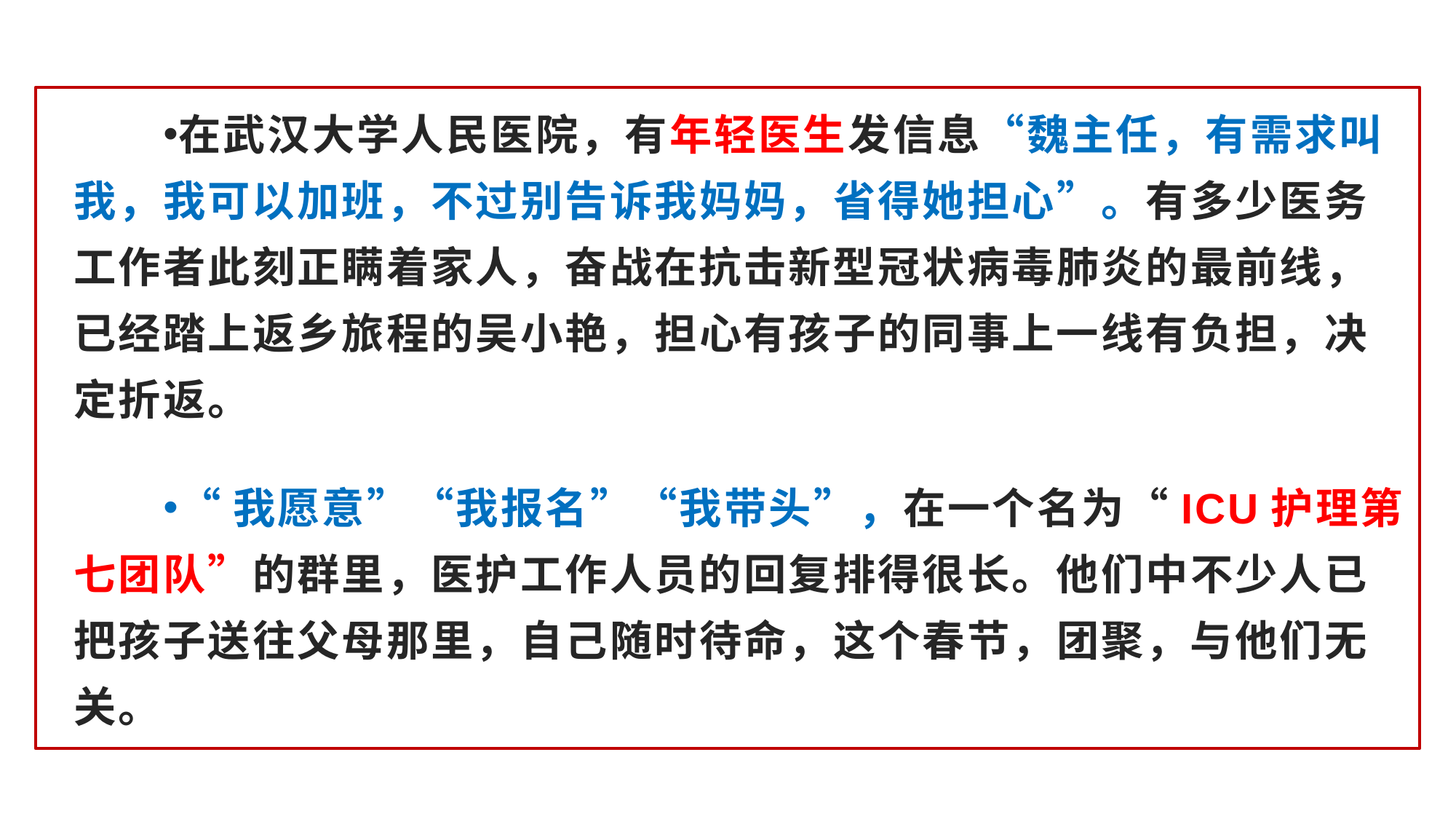

在武汉大学人民医院，有年轻医生发信息“魏主任，有需求叫我，我可以加班，不过别告诉我妈妈，省得她担心”。有多少医务工作者此刻正瞒着家人，奋战在抗击新型冠状病毒肺炎的最前线，已经踏上返乡旅程的吴小艳，担心有孩子的同事上一线有负担，决定折返。
“我愿意”“我报名”“我带头”，在一个名为“ICU护理第七团队”的群里，医护工作人员的回复排得很长。他们中不少人已把孩子送往父母那里，自己随时待命，这个春节，团聚，与他们无关。